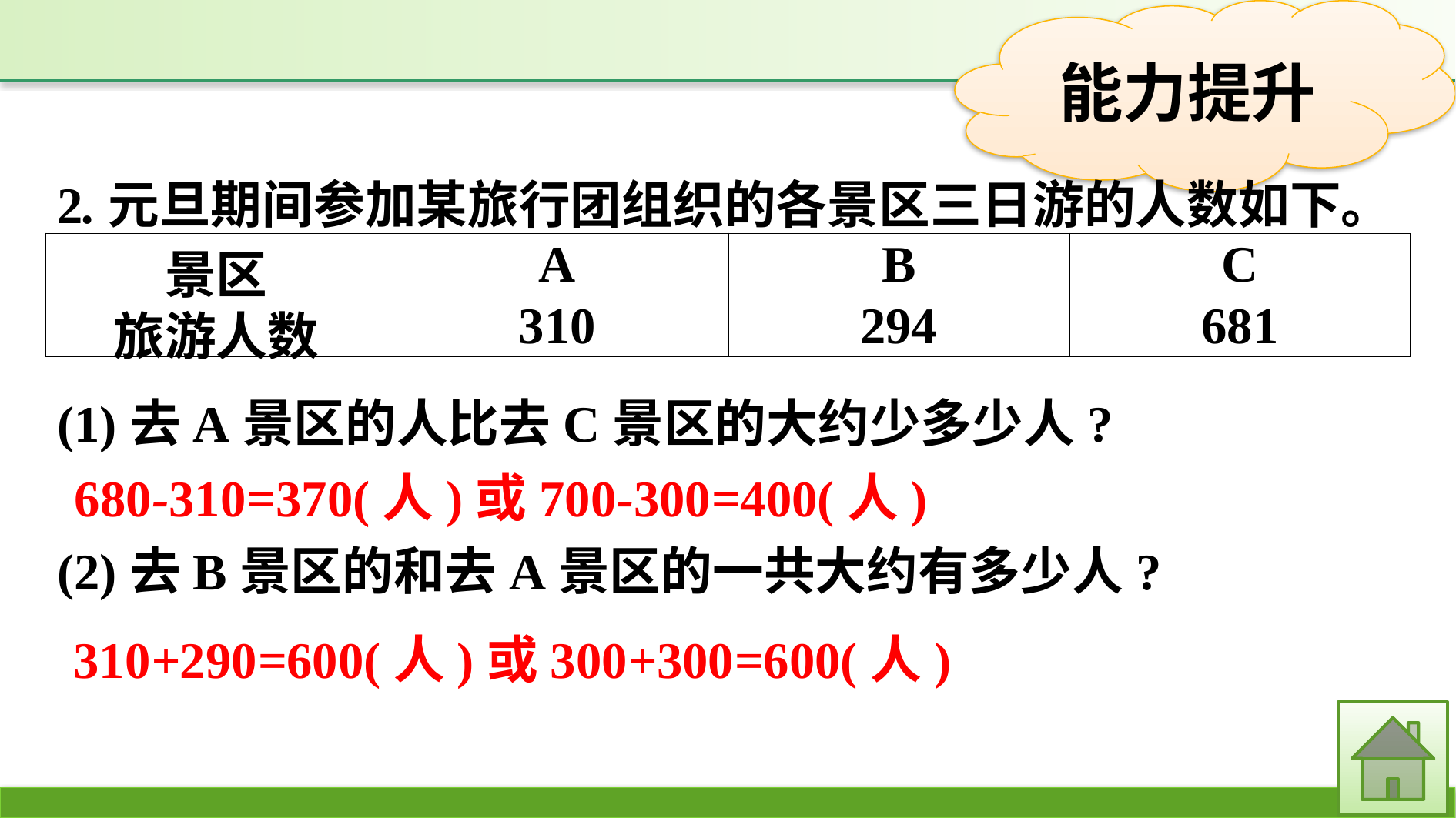

2.元旦期间参加某旅行团组织的各景区三日游的人数如下。
| 景区 | A | B | C |
| --- | --- | --- | --- |
| 旅游人数 | 310 | 294 | 681 |
(1)去A景区的人比去C景区的大约少多少人?

(2)去B景区的和去A景区的一共大约有多少人?
680-310=370(人)或700-300=400(人)
310+290=600(人)或300+300=600(人)